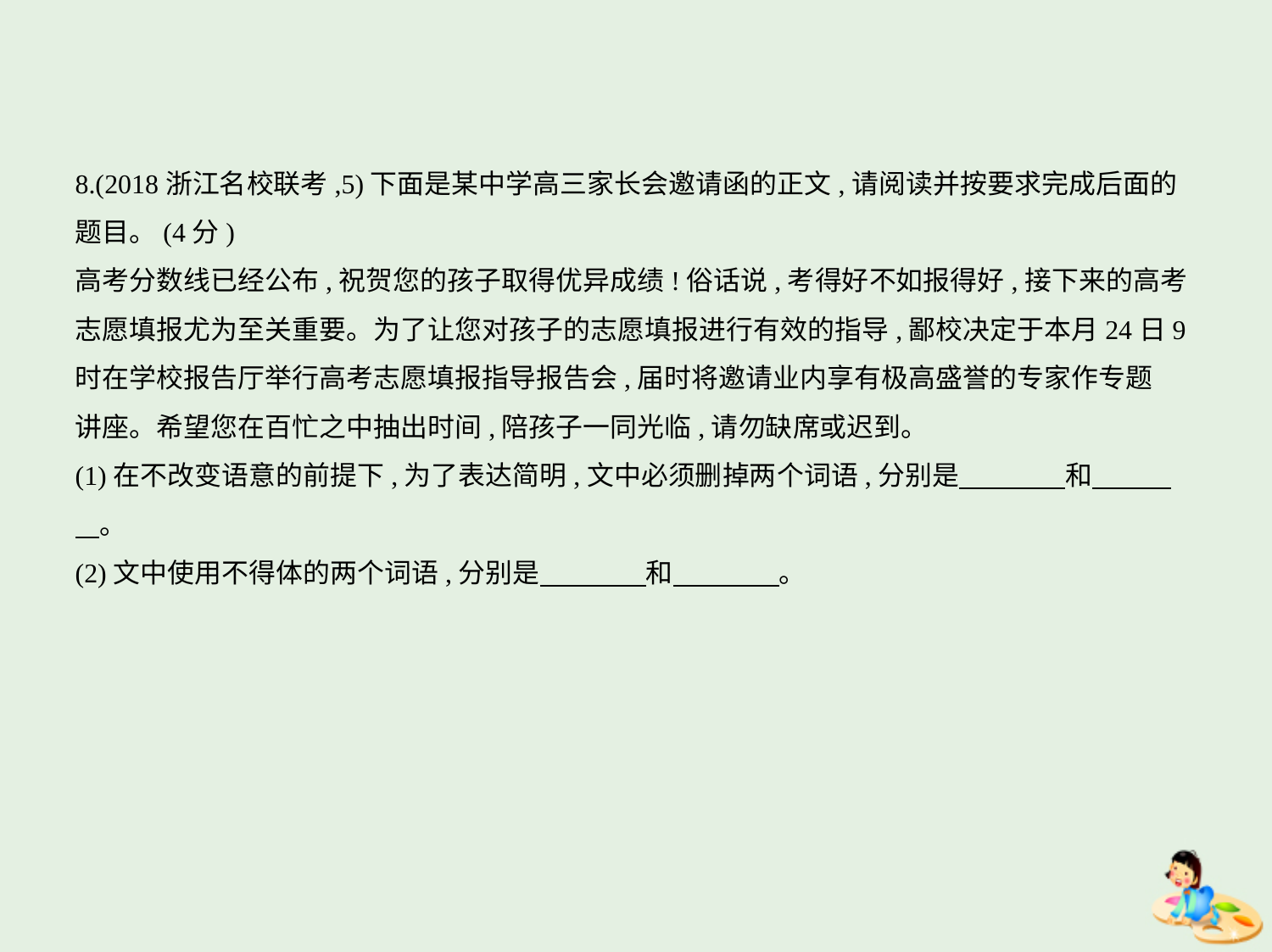

8.(2018浙江名校联考,5)下面是某中学高三家长会邀请函的正文,请阅读并按要求完成后面的
题目。(4分)
高考分数线已经公布,祝贺您的孩子取得优异成绩!俗话说,考得好不如报得好,接下来的高考
志愿填报尤为至关重要。为了让您对孩子的志愿填报进行有效的指导,鄙校决定于本月24日9
时在学校报告厅举行高考志愿填报指导报告会,届时将邀请业内享有极高盛誉的专家作专题
讲座。希望您在百忙之中抽出时间,陪孩子一同光临,请勿缺席或迟到。
(1)在不改变语意的前提下,为了表达简明,文中必须删掉两个词语,分别是　　　    和　　    
    。
(2)文中使用不得体的两个词语,分别是　　　    和　　　    。